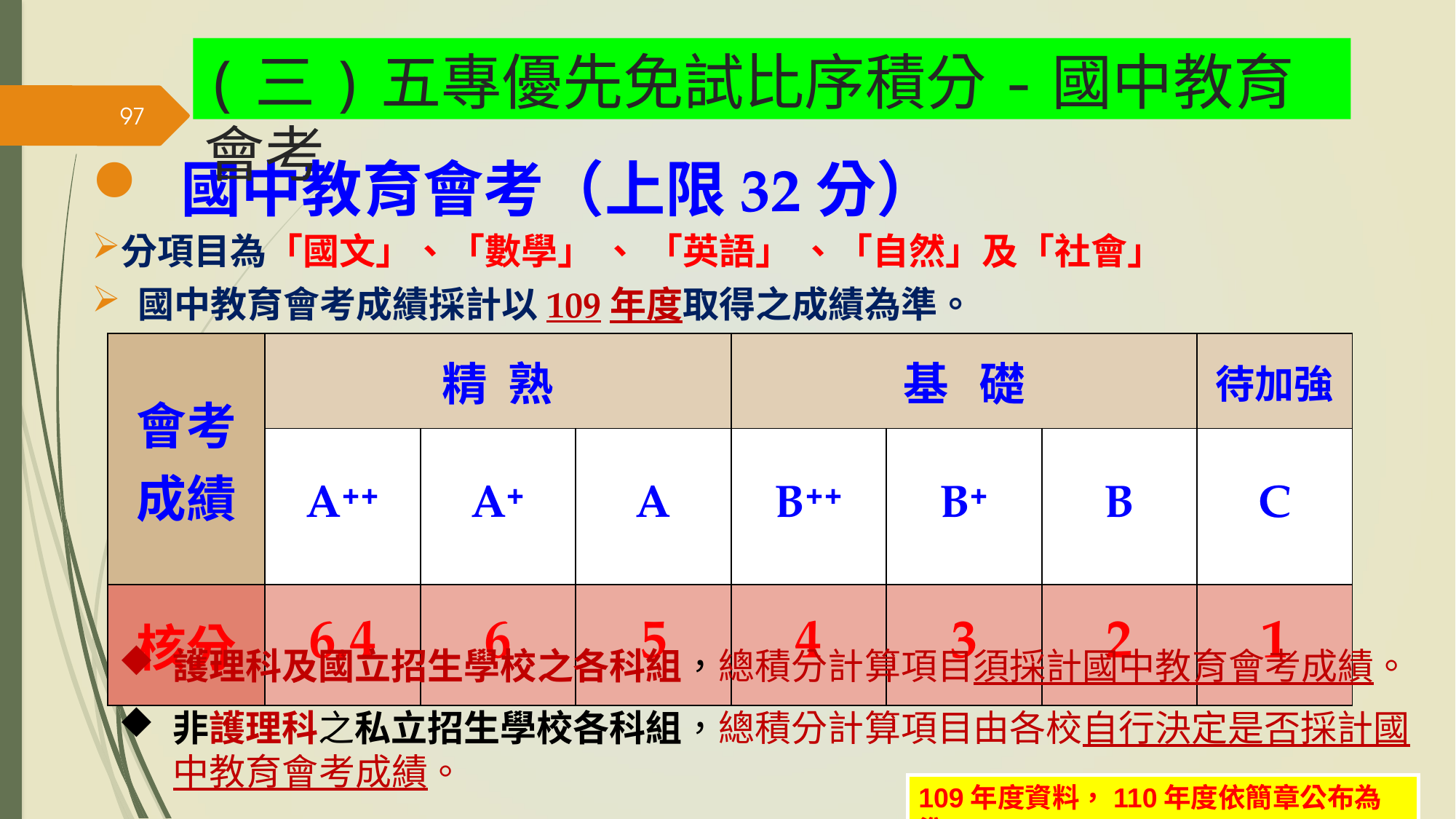

(三)五專優先免試比序積分-國中教育會考
97
 國中教育會考（上限32分）
分項目為「國文」、「數學」 、 「英語」 、「自然」及「社會」
 國中教育會考成績採計以109年度取得之成績為準。
| 會考 成績 | 精 熟 |  |  | 基 礎 |  |  | 待加強 |
| --- | --- | --- | --- | --- | --- | --- | --- |
|  | A++ | A+ | A | B++ | B+ | B | C |
| 核分 | 6.4 | 6 | 5 | 4 | 3 | 2 | 1 |
護理科及國立招生學校之各科組，總積分計算項目須採計國中教育會考成績。
非護理科之私立招生學校各科組，總積分計算項目由各校自行決定是否採計國中教育會考成績。
109年度資料，110年度依簡章公布為準